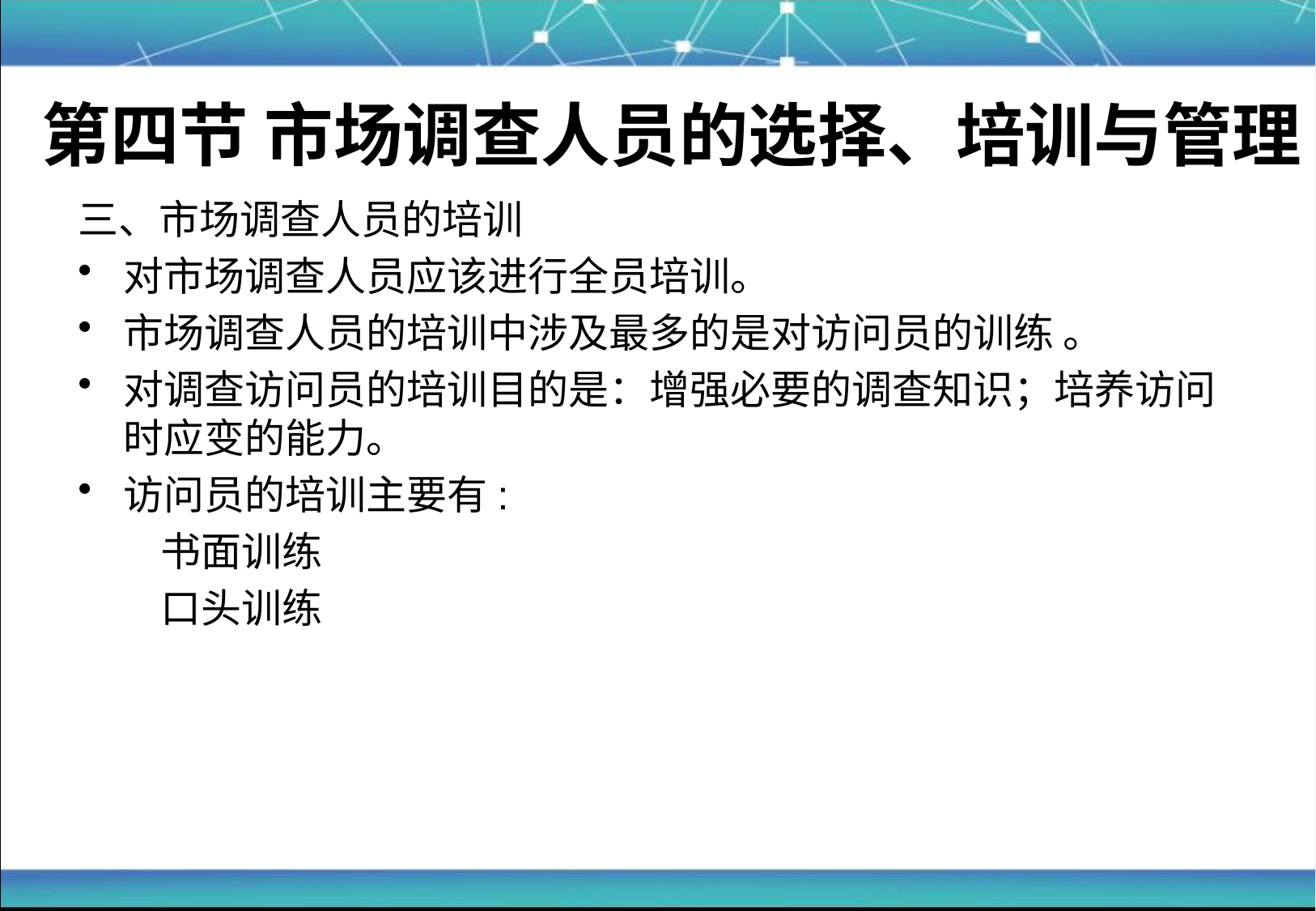

# 第四节 市场调查人员的选择、培训与管理
三、市场调查人员的培训
对市场调查人员应该进行全员培训。
市场调查人员的培训中涉及最多的是对访问员的训练 。
对调查访问员的培训目的是：增强必要的调查知识；培养访问时应变的能力。
访问员的培训主要有:
        书面训练
        口头训练